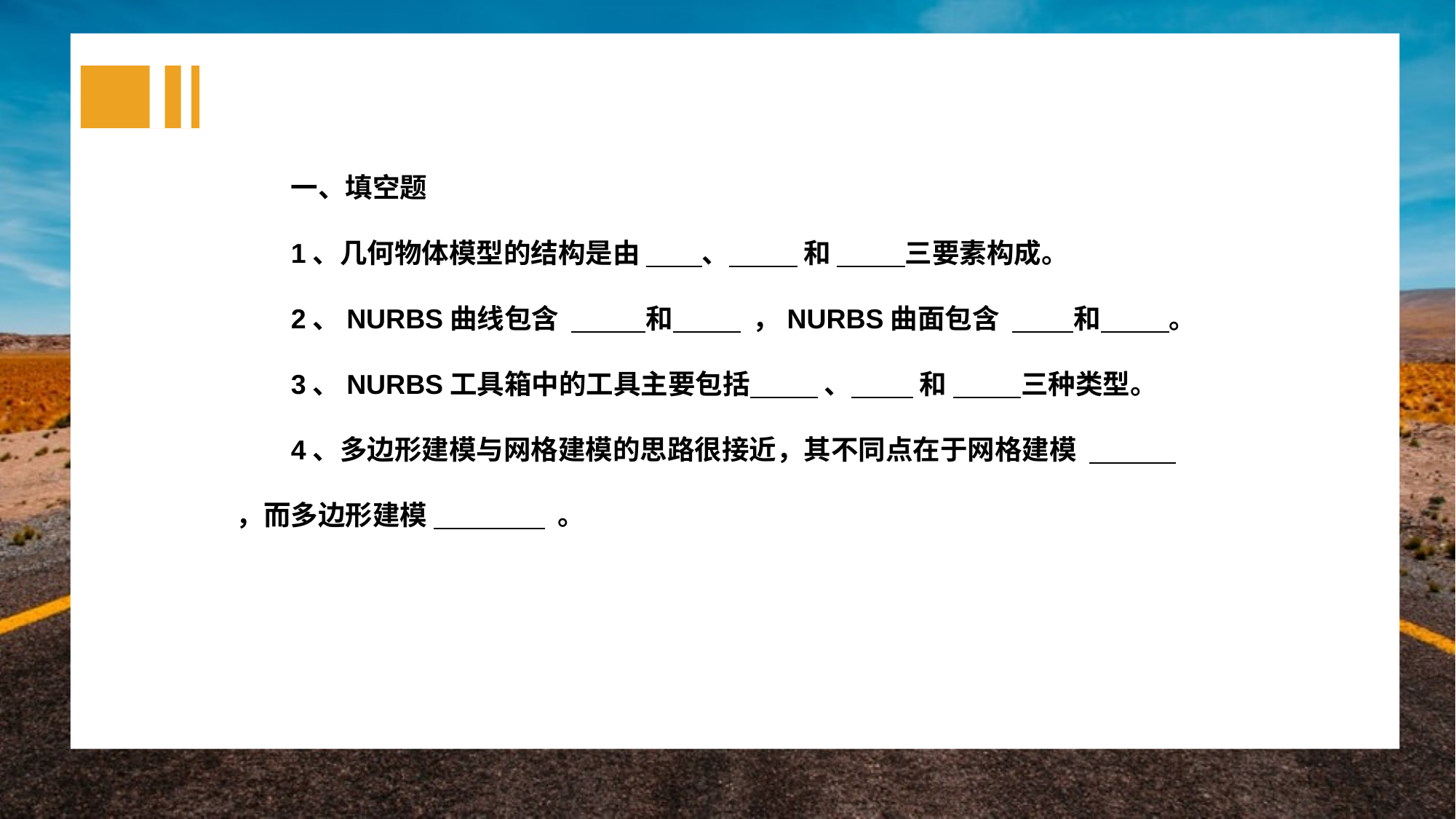

一、填空题
1、几何物体模型的结构是由          、            和            三要素构成。
2、NURBS曲线包含              和             ，NURBS曲面包含            和           。
3、NURBS工具箱中的工具主要包括            、           和            三种类型。
4、多边形建模与网格建模的思路很接近，其不同点在于网格建模                 ，而多边形建模                     。